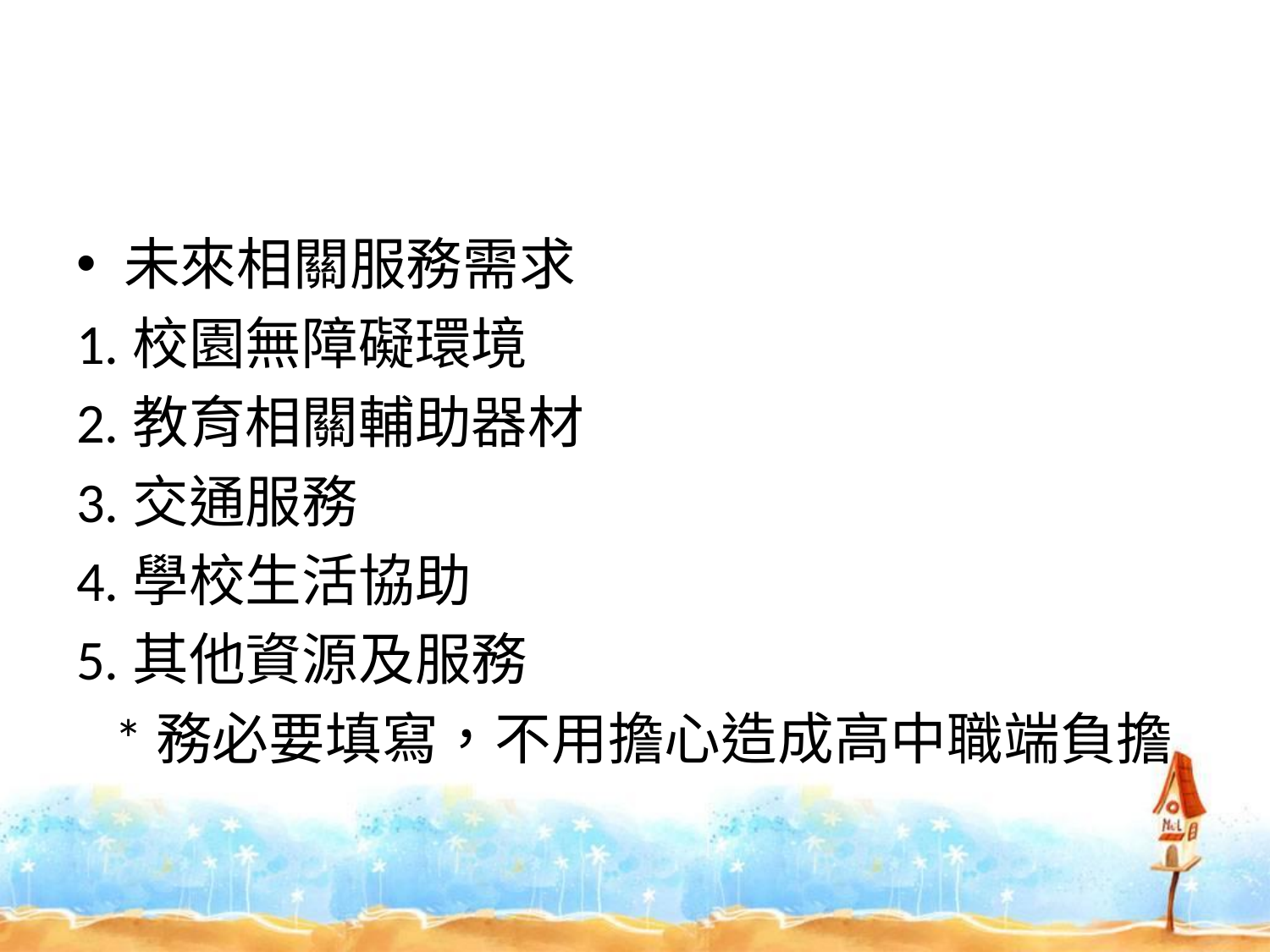

#
未來相關服務需求
1.校園無障礙環境
2.教育相關輔助器材
3.交通服務
4.學校生活協助
5.其他資源及服務
   *務必要填寫，不用擔心造成高中職端負擔